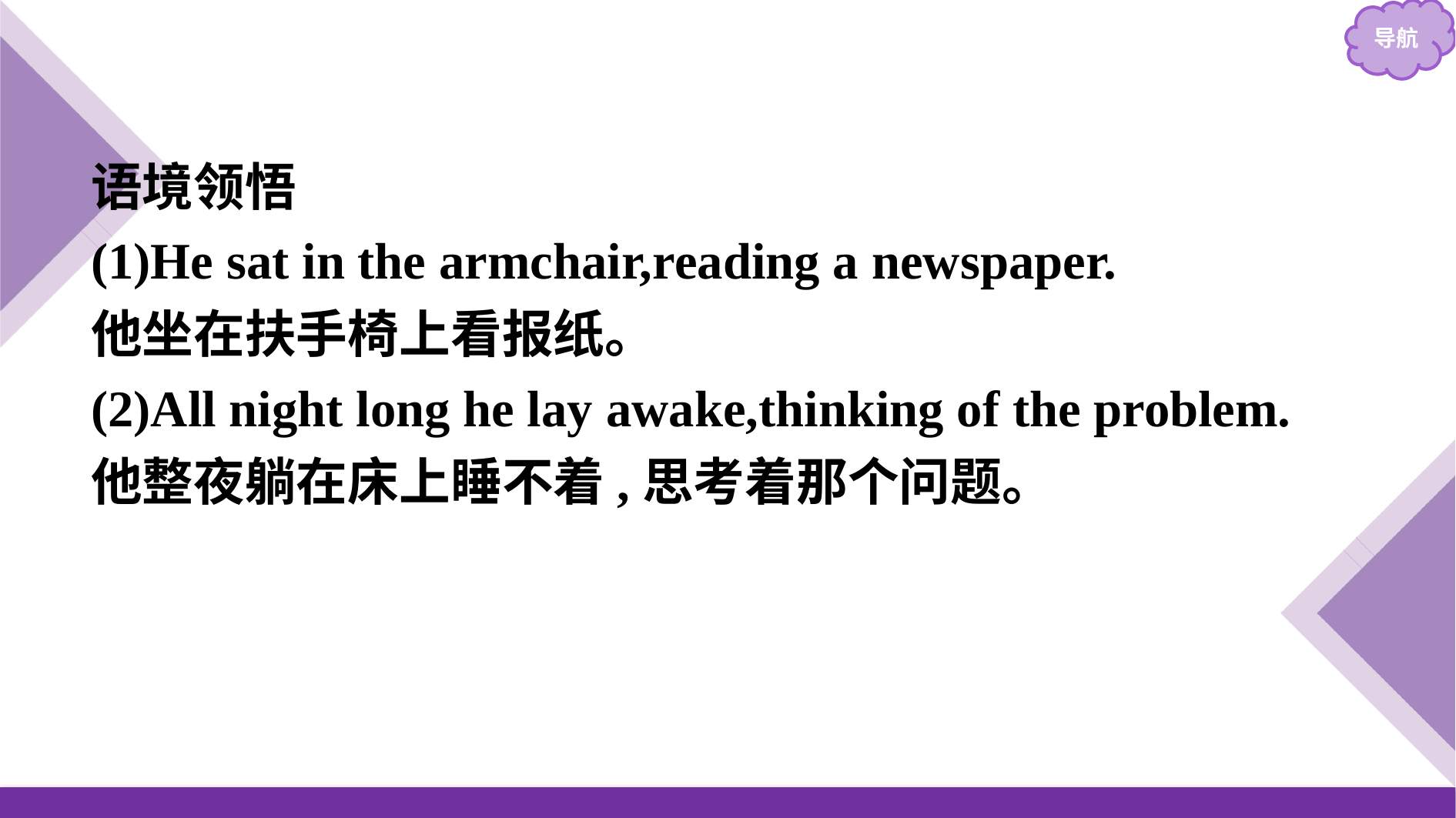

语境领悟
(1)He sat in the armchair,reading a newspaper.
他坐在扶手椅上看报纸。
(2)All night long he lay awake,thinking of the problem.
他整夜躺在床上睡不着,思考着那个问题。